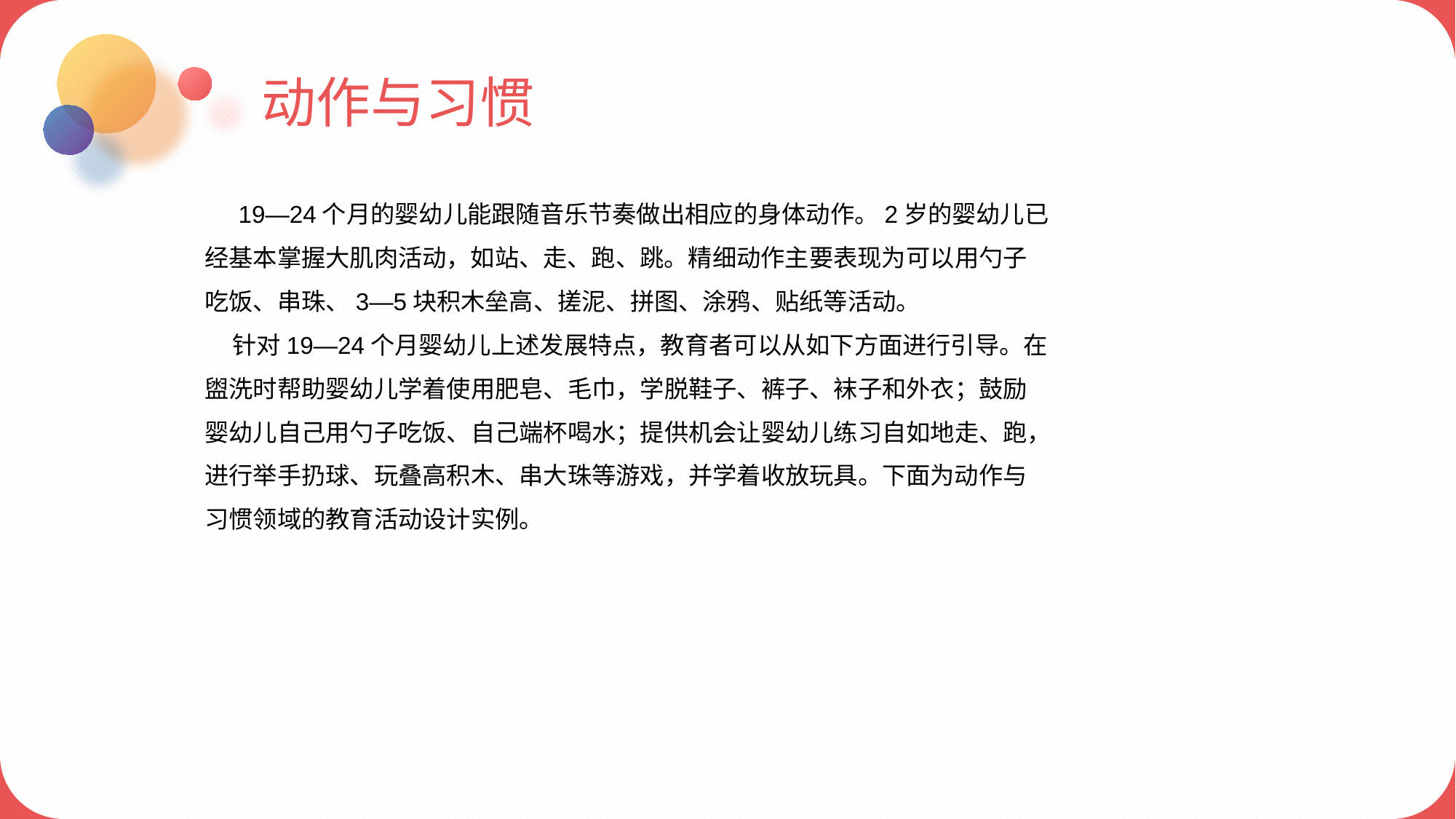

动作与习惯
     19—24个月的婴幼儿能跟随音乐节奏做出相应的身体动作。2岁的婴幼儿已经基本掌握大肌肉活动，如站、走、跑、跳。精细动作主要表现为可以用勺子吃饭、串珠、3—5块积木垒高、搓泥、拼图、涂鸦、贴纸等活动。
    针对19—24个月婴幼儿上述发展特点，教育者可以从如下方面进行引导。在盥洗时帮助婴幼儿学着使用肥皂、毛巾，学脱鞋子、裤子、袜子和外衣；鼓励婴幼儿自己用勺子吃饭、自己端杯喝水；提供机会让婴幼儿练习自如地走、跑，进行举手扔球、玩叠高积木、串大珠等游戏，并学着收放玩具。下面为动作与习惯领域的教育活动设计实例。